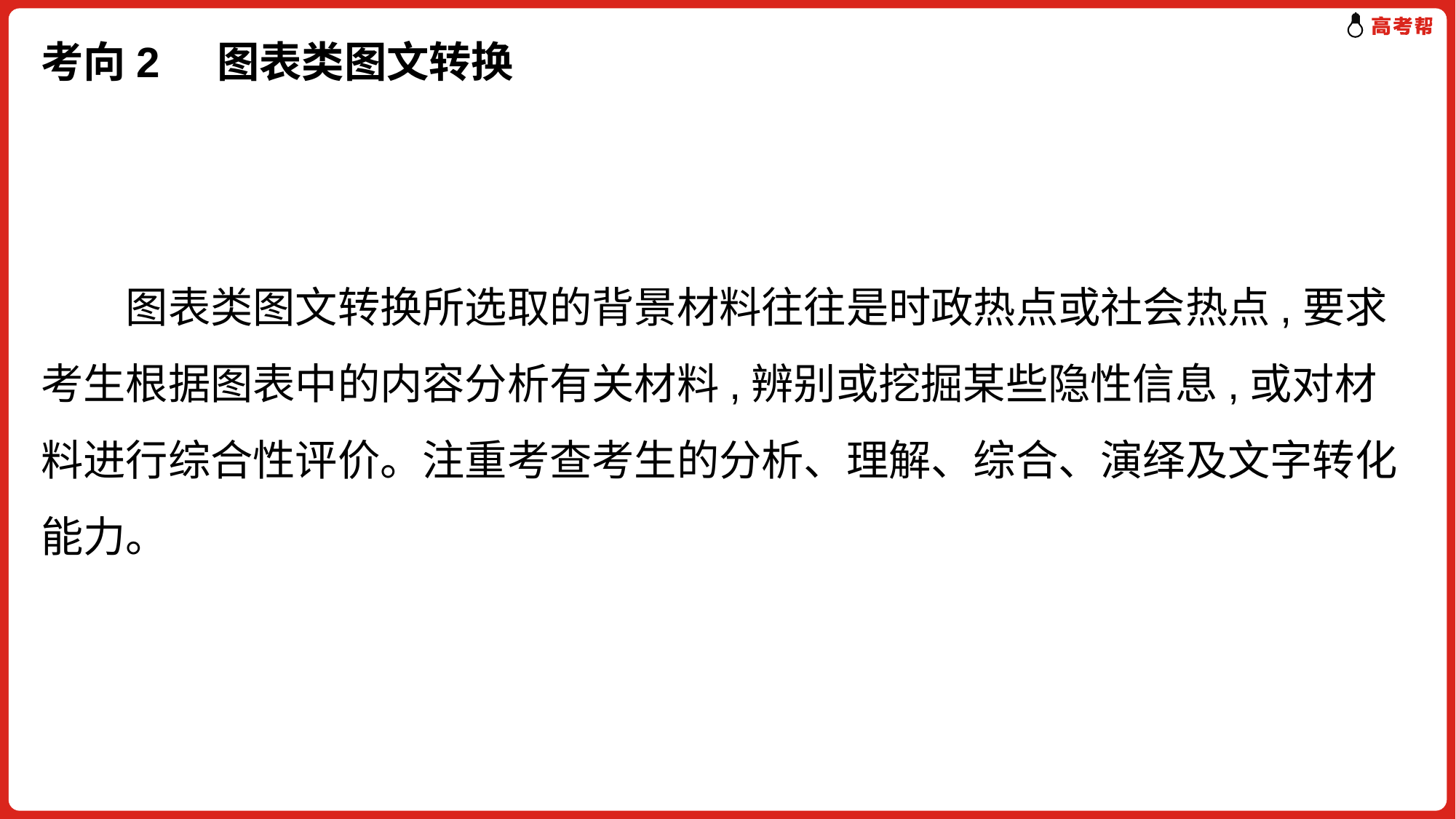

# 考向2    图表类图文转换
　　图表类图文转换所选取的背景材料往往是时政热点或社会热点,要求考生根据图表中的内容分析有关材料,辨别或挖掘某些隐性信息,或对材料进行综合性评价。注重考查考生的分析、理解、综合、演绎及文字转化能力。